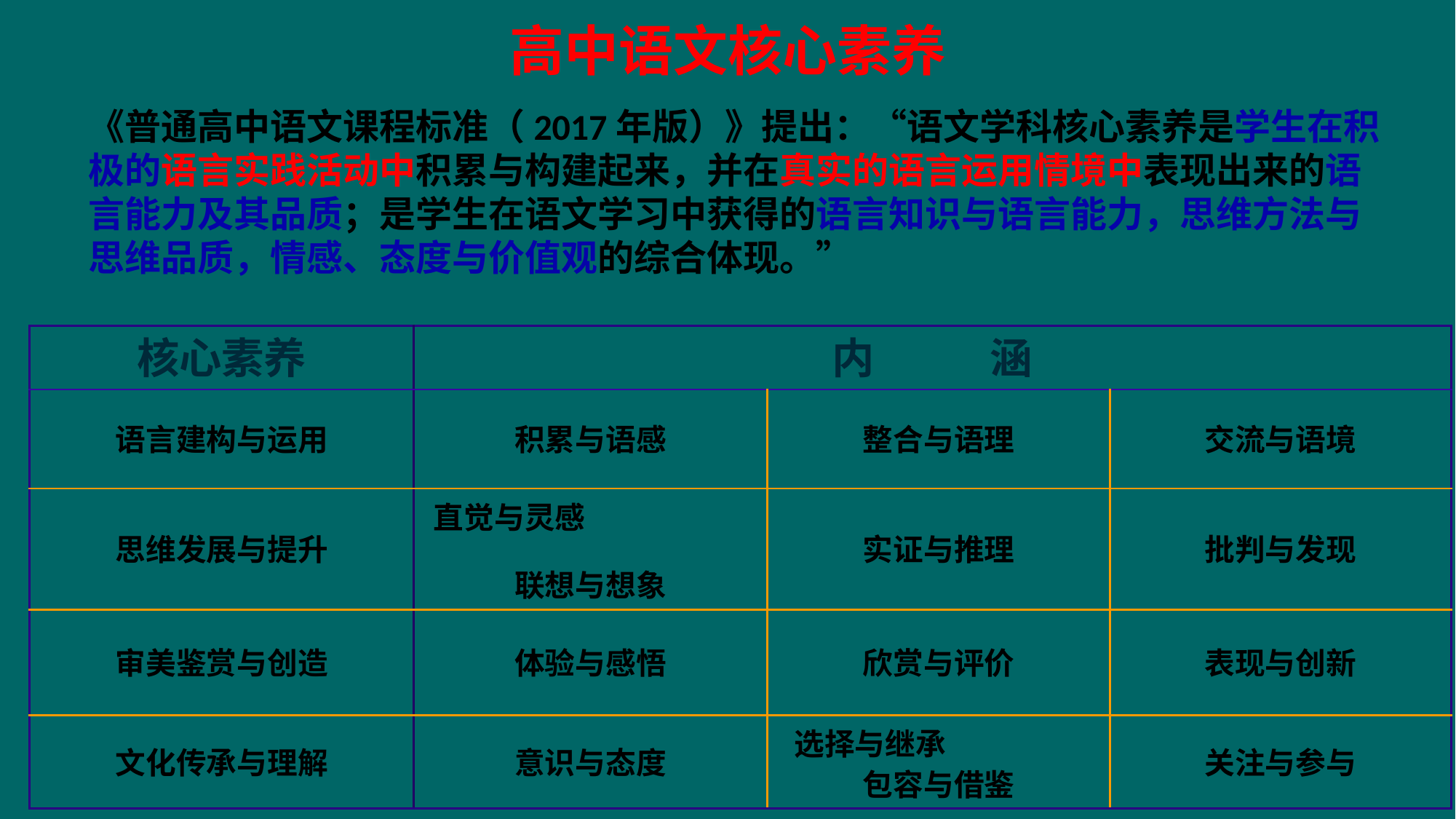

高中语文核心素养
《普通高中语文课程标准（2017年版）》提出：“语文学科核心素养是学生在积极的语言实践活动中积累与构建起来，并在真实的语言运用情境中表现出来的语言能力及其品质；是学生在语文学习中获得的语言知识与语言能力，思维方法与思维品质，情感、态度与价值观的综合体现。”
| 核心素养 | 内 涵 |  |  |
| --- | --- | --- | --- |
| 语言建构与运用 | 积累与语感 | 整合与语理 | 交流与语境 |
| 思维发展与提升 | 直觉与灵感 联想与想象 | 实证与推理 | 批判与发现 |
| 审美鉴赏与创造 | 体验与感悟 | 欣赏与评价 | 表现与创新 |
| 文化传承与理解 | 意识与态度 | 选择与继承 包容与借鉴 | 关注与参与 |